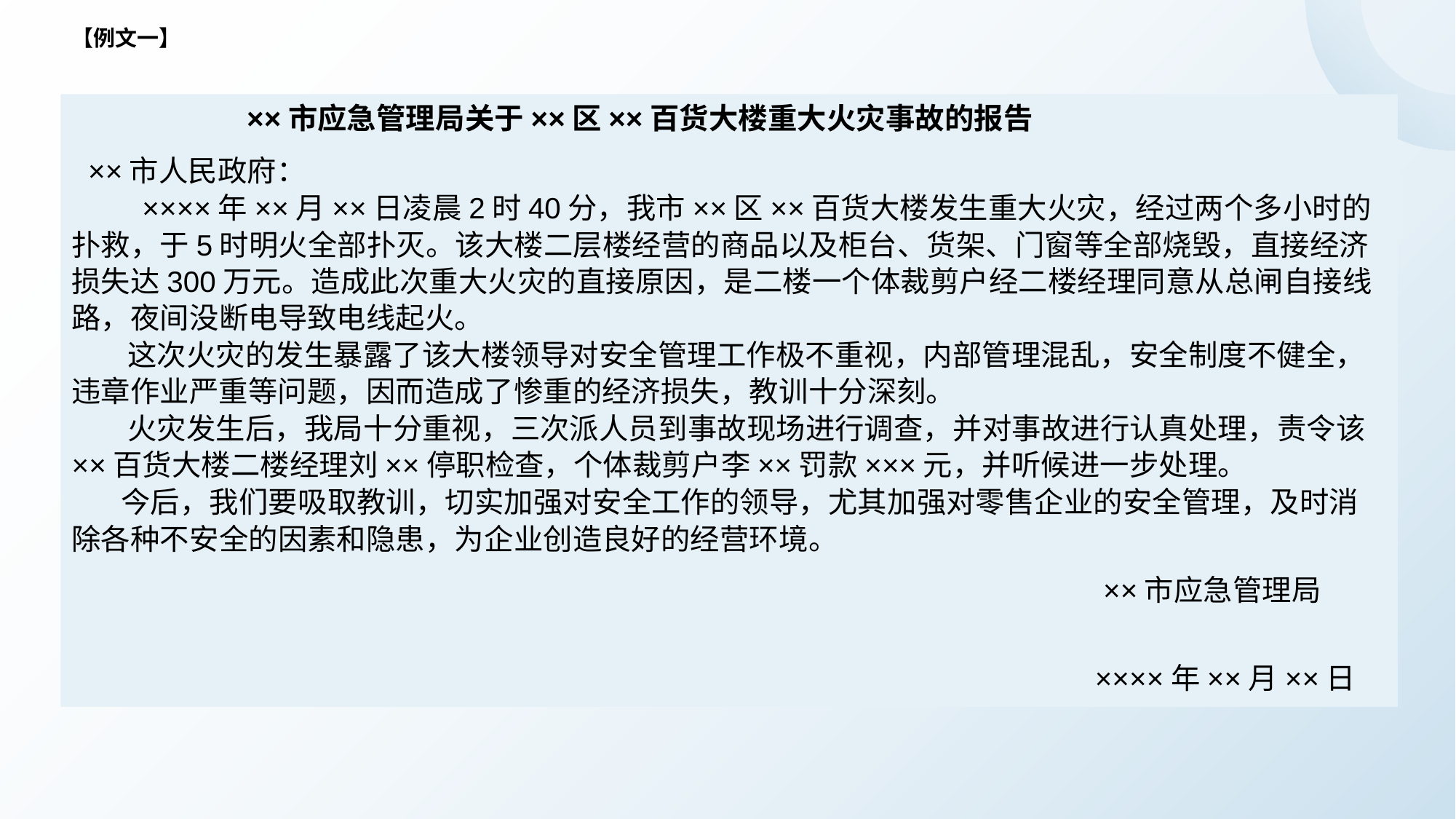

【例文一】
                  ××市应急管理局关于××区××百货大楼重大火灾事故的报告
  ××市人民政府：
     ××××年××月××日凌晨2时40分，我市××区××百货大楼发生重大火灾，经过两个多小时的扑救，于5时明火全部扑灭。该大楼二层楼经营的商品以及柜台、货架、门窗等全部烧毁，直接经济损失达300万元。造成此次重大火灾的直接原因，是二楼一个体裁剪户经二楼经理同意从总闸自接线路，夜间没断电导致电线起火。
   这次火灾的发生暴露了该大楼领导对安全管理工作极不重视，内部管理混乱，安全制度不健全，违章作业严重等问题，因而造成了惨重的经济损失，教训十分深刻。
   火灾发生后，我局十分重视，三次派人员到事故现场进行调查，并对事故进行认真处理，责令该××百货大楼二楼经理刘××停职检查，个体裁剪户李××罚款×××元，并听候进一步处理。
  今后，我们要吸取教训，切实加强对安全工作的领导，尤其加强对零售企业的安全管理，及时消除各种不安全的因素和隐患，为企业创造良好的经营环境。
                                                                                                                              ××市应急管理局
                                                                                                                             ××××年××月××日